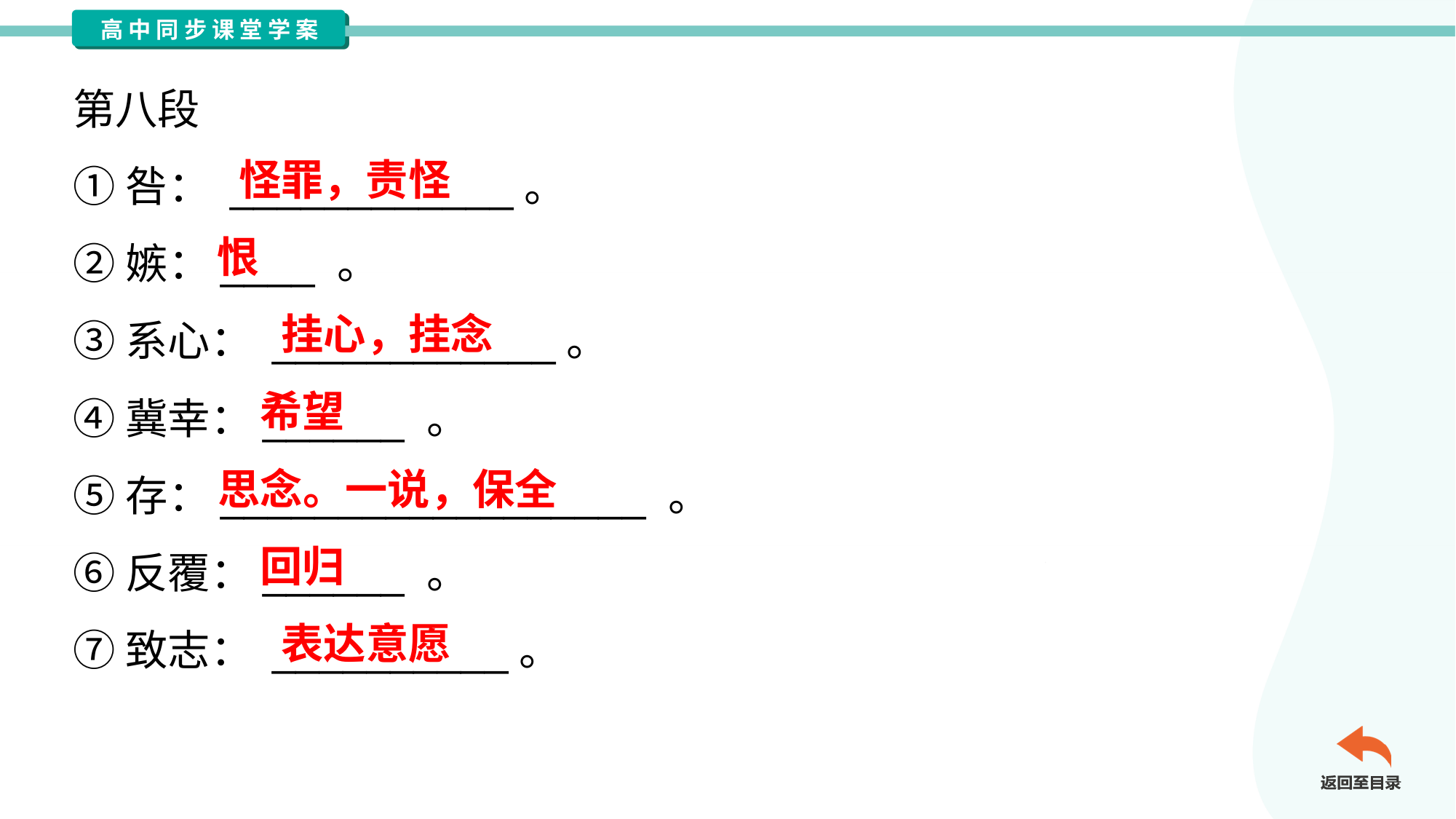

第八段
①咎： ____________。
②嫉：____ 。
③系心： ____________。
④冀幸：______ 。
⑤存：__________________ 。
⑥反覆：______ 。
⑦致志： __________。
怪罪，责怪
恨
挂心，挂念
希望
思念。一说，保全
回归
表达意愿